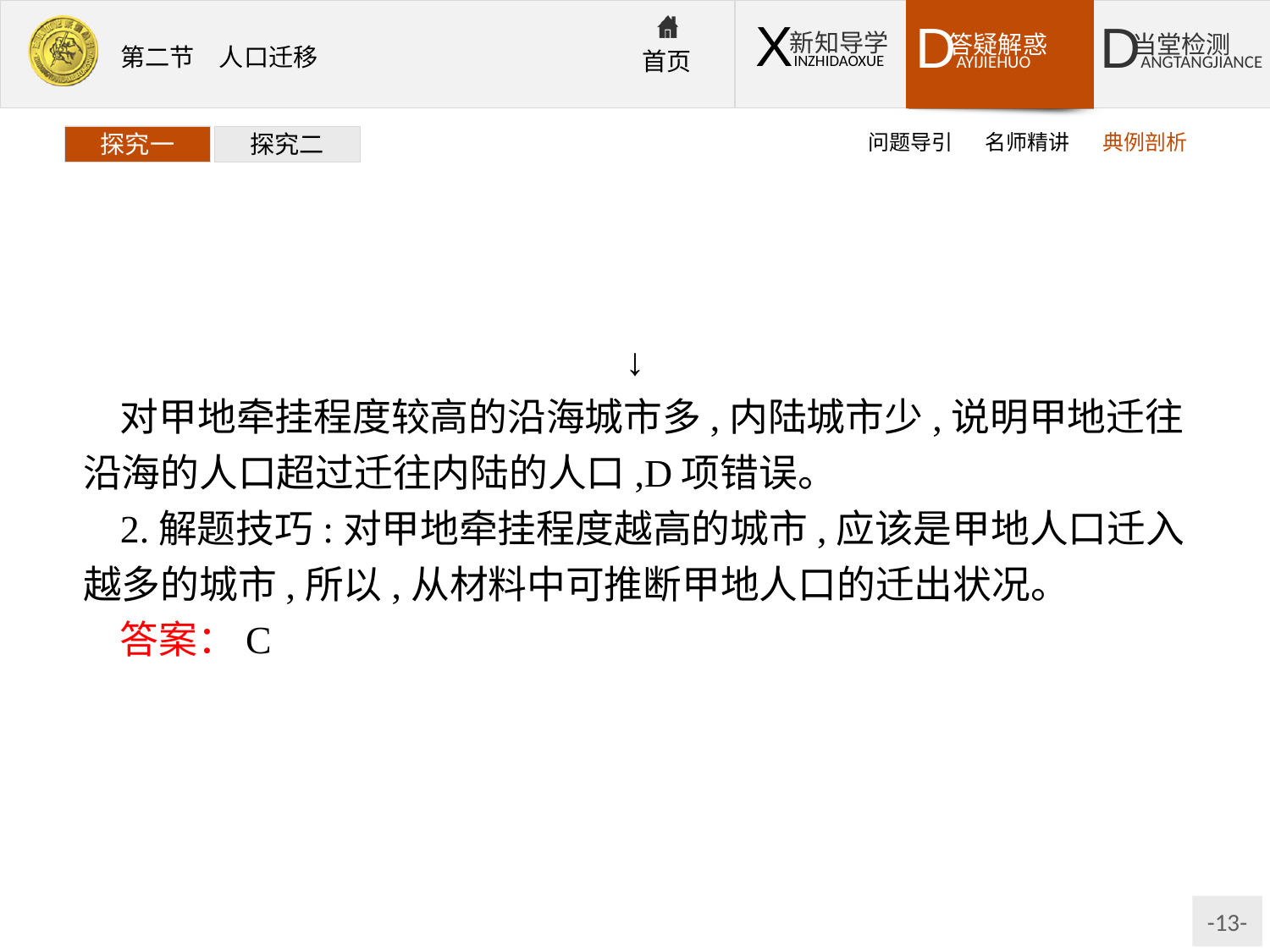

问题导引
名师精讲
典例剖析
探究一
探究二
↓
对甲地牵挂程度较高的沿海城市多,内陆城市少,说明甲地迁往沿海的人口超过迁往内陆的人口,D项错误。
2.解题技巧:对甲地牵挂程度越高的城市,应该是甲地人口迁入越多的城市,所以,从材料中可推断甲地人口的迁出状况。
答案：C